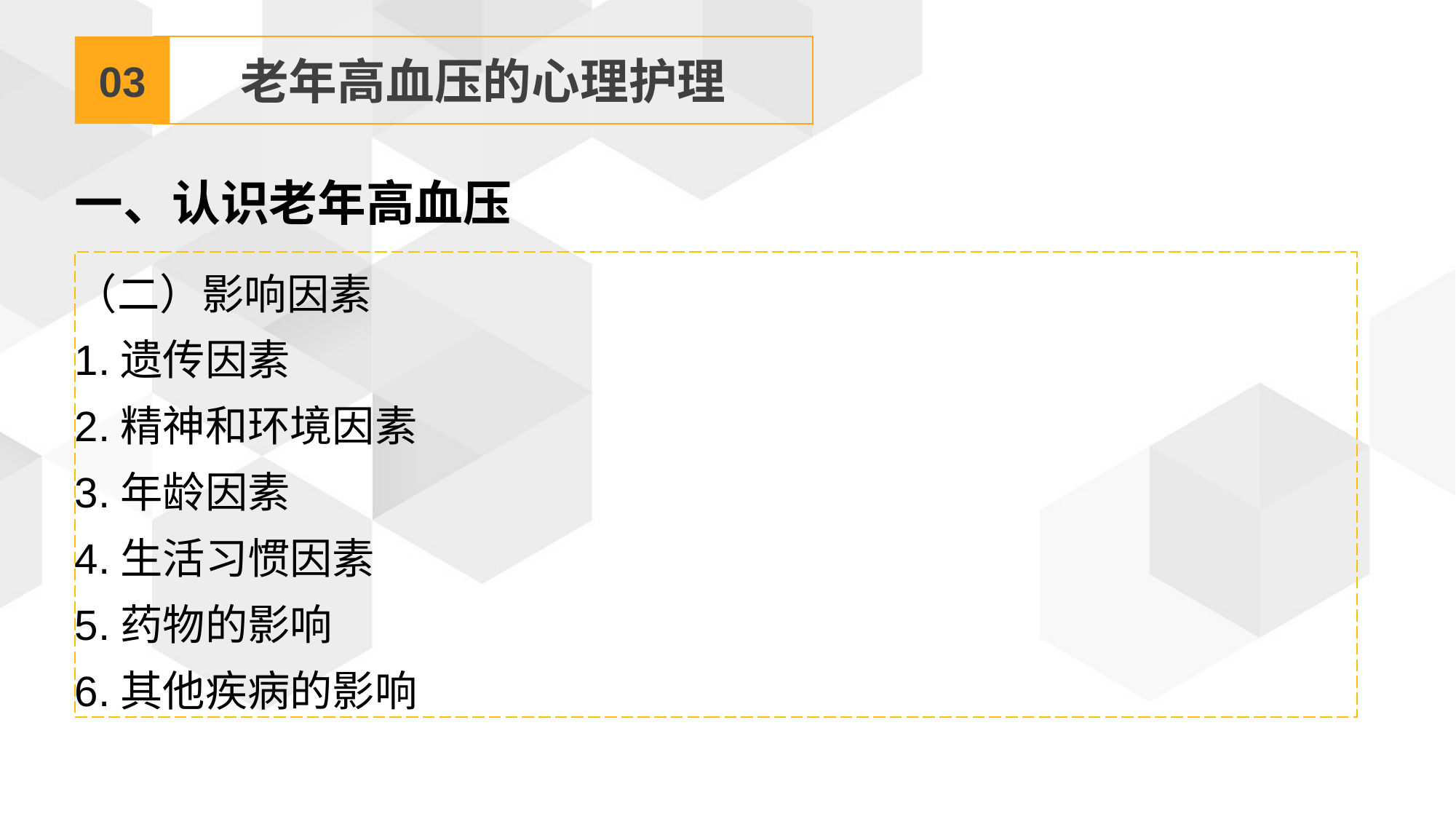

03
老年高血压的心理护理
一、认识老年高血压
（二）影响因素
1.遗传因素
2.精神和环境因素
3.年龄因素
4.生活习惯因素
5.药物的影响
6.其他疾病的影响